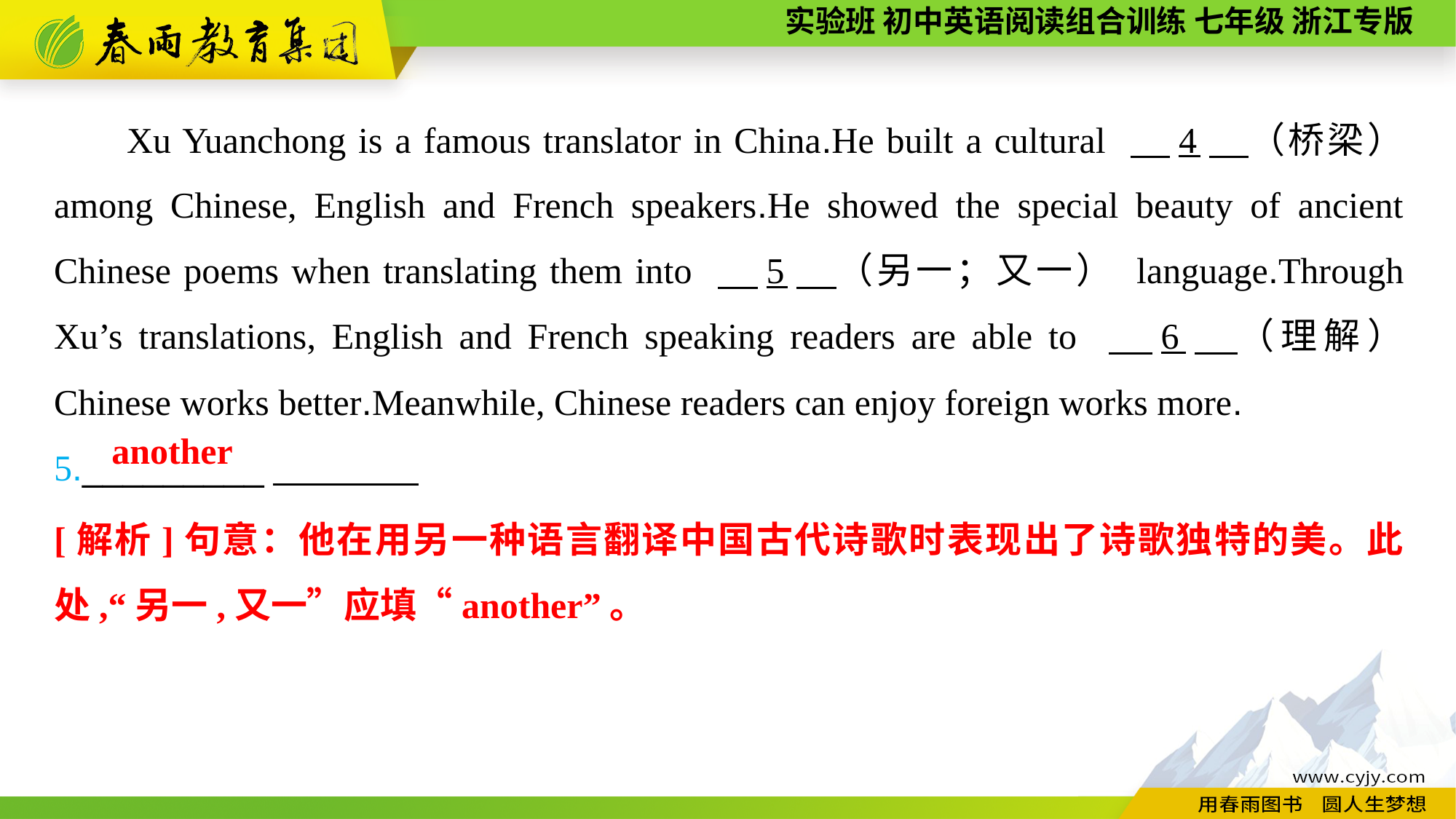

Xu Yuanchong is a famous translator in China.He built a cultural 　4　（桥梁） among Chinese, English and French speakers.He showed the special beauty of ancient Chinese poems when translating them into 　5　（另一；又一） language.Through Xu’s translations, English and French speaking readers are able to 　6　（理解） Chinese works better.Meanwhile, Chinese readers can enjoy foreign works more.
5._________
another
[解析]句意：他在用另一种语言翻译中国古代诗歌时表现出了诗歌独特的美。此处,“另一,又一”应填“another”。